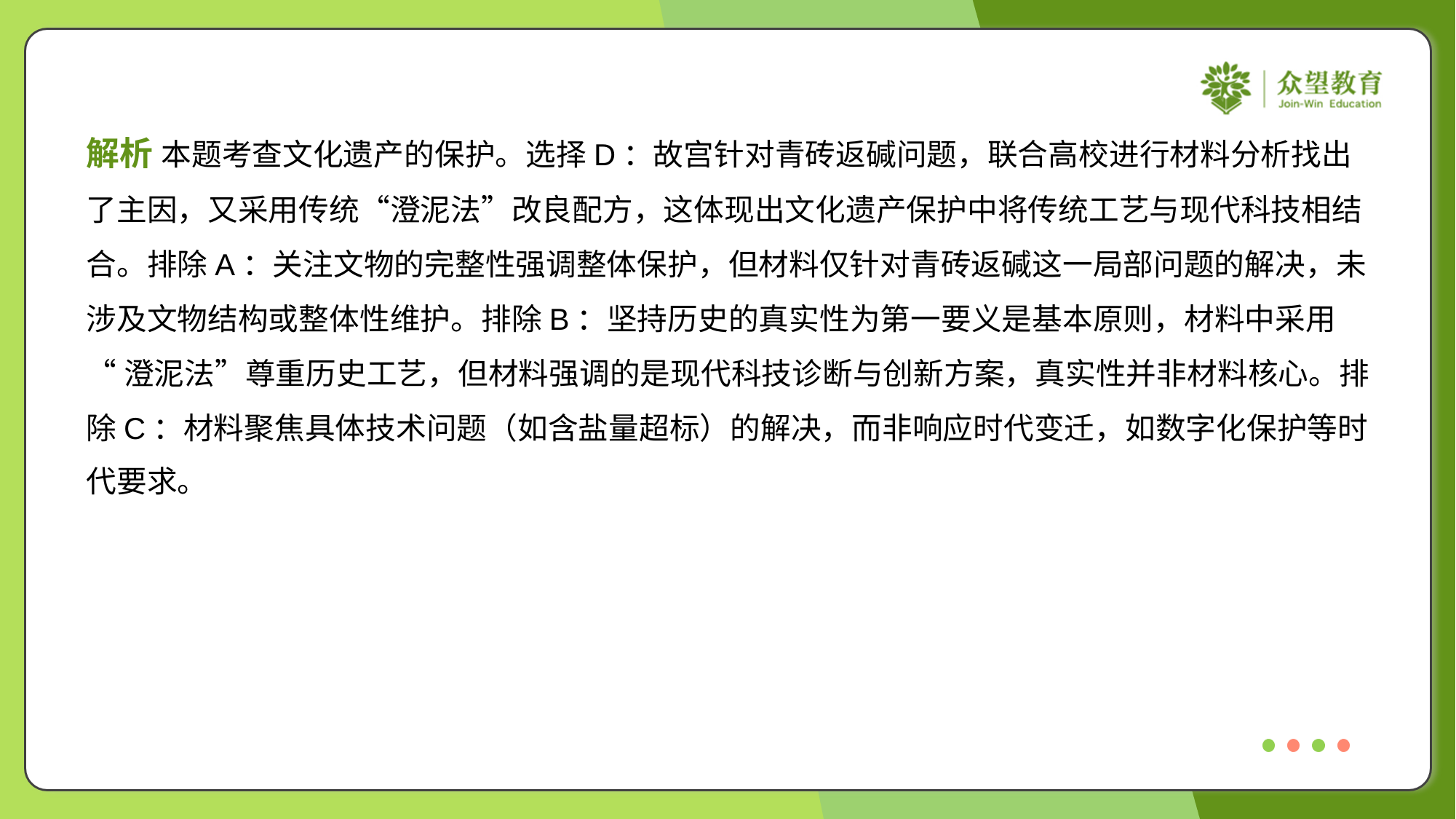

解析 本题考查文化遗产的保护。选择D：故宫针对青砖返碱问题，联合高校进行材料分析找出
了主因，又采用传统“澄泥法”改良配方，这体现出文化遗产保护中将传统工艺与现代科技相结
合。排除A：关注文物的完整性强调整体保护，但材料仅针对青砖返碱这一局部问题的解决，未
涉及文物结构或整体性维护。排除B：坚持历史的真实性为第一要义是基本原则，材料中采用
“澄泥法”尊重历史工艺，但材料强调的是现代科技诊断与创新方案，真实性并非材料核心。排
除C：材料聚焦具体技术问题（如含盐量超标）的解决，而非响应时代变迁，如数字化保护等时
代要求。